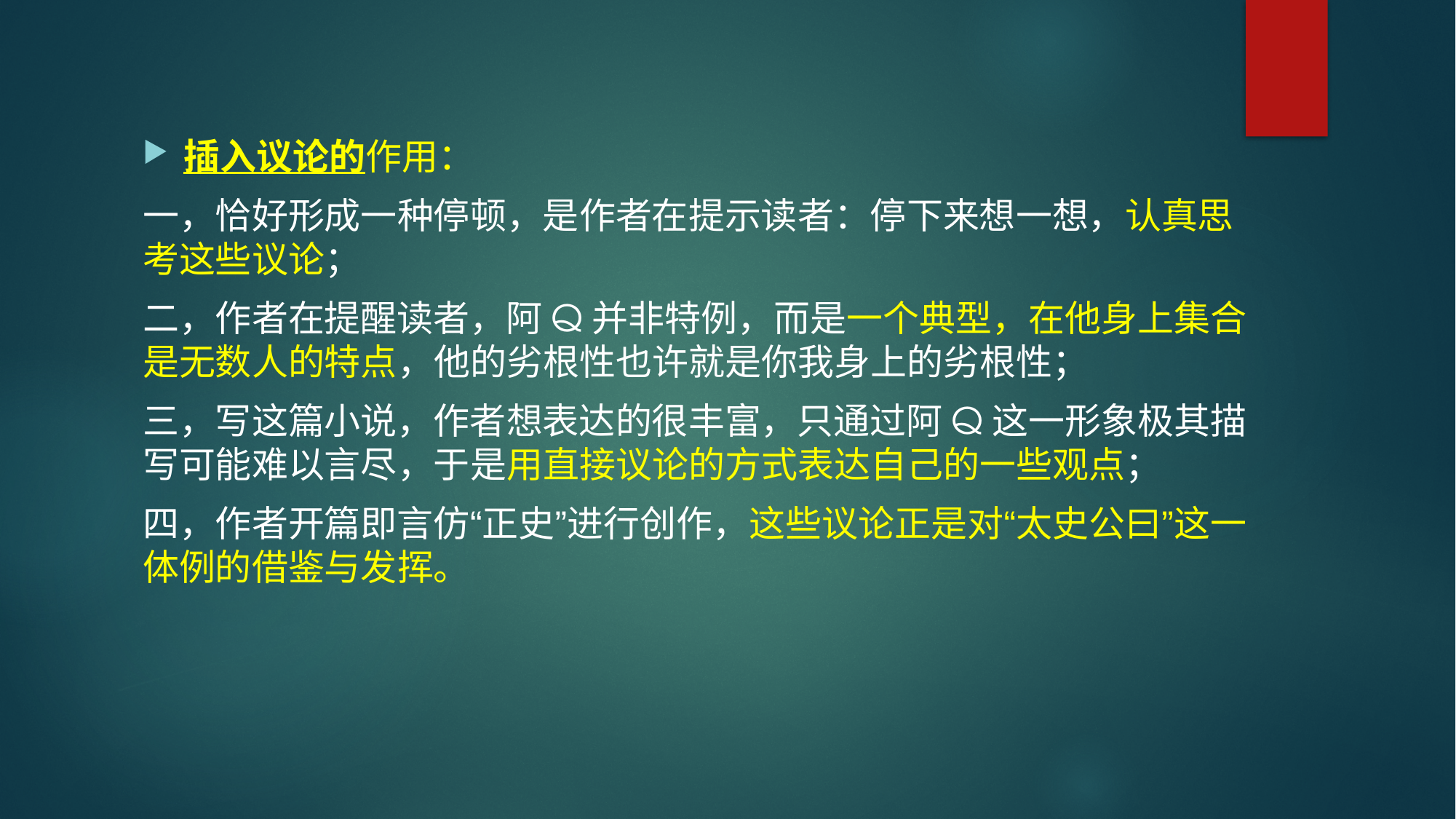

插入议论的作用：
一，恰好形成一种停顿，是作者在提示读者：停下来想一想，认真思考这些议论；
二，作者在提醒读者，阿Q并非特例，而是一个典型，在他身上集合是无数人的特点，他的劣根性也许就是你我身上的劣根性；
三，写这篇小说，作者想表达的很丰富，只通过阿Q这一形象极其描写可能难以言尽，于是用直接议论的方式表达自己的一些观点；
四，作者开篇即言仿“正史”进行创作，这些议论正是对“太史公曰”这一体例的借鉴与发挥。